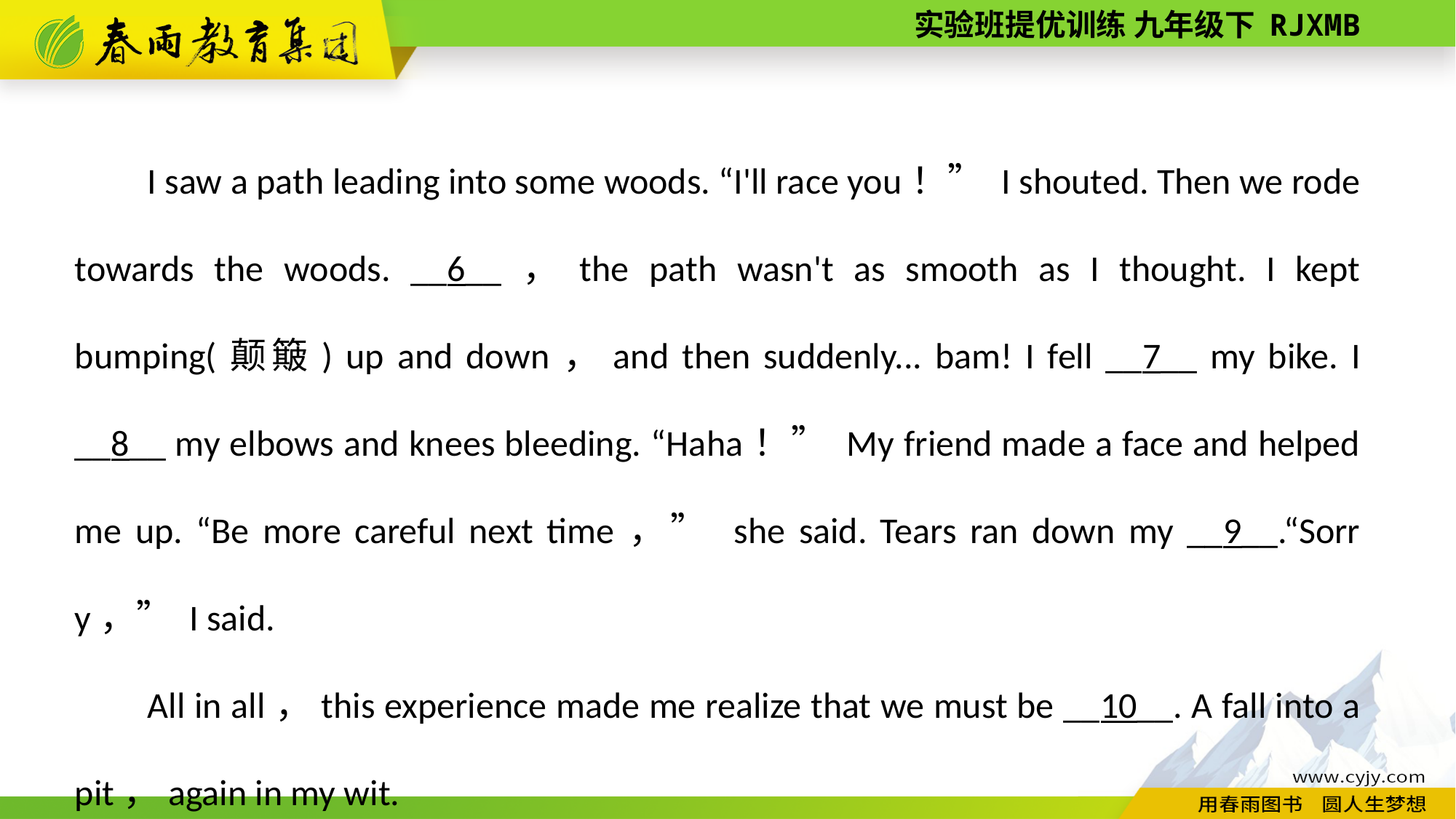

I saw a path leading into some woods. “I'll race you！” I shouted. Then we rode towards the woods. __6__，the path wasn't as smooth as I thought. I kept bumping(颠簸) up and down，and then suddenly... bam! I fell __7__ my bike. I __8__ my elbows and knees bleeding. “Ha­ha！” My friend made a face and helped me up. “Be more careful next time，” she said. Tears ran down my __9__.“Sorry，” I said.
All in all，this experience made me realize that we must be __10__. A fall into a pit，again in my wit.